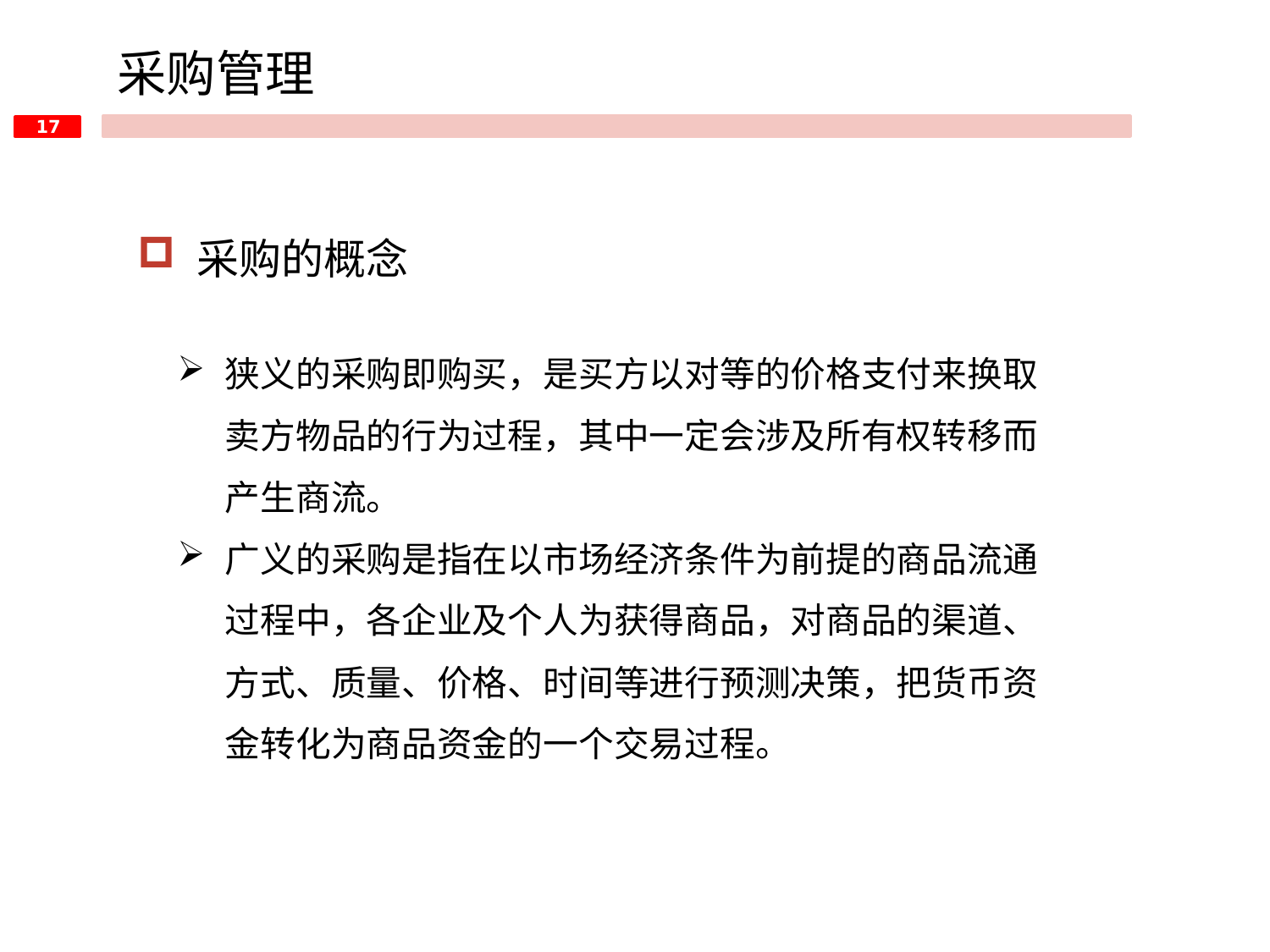

采购管理
17
 采购的概念
狭义的采购即购买，是买方以对等的价格支付来换取卖方物品的行为过程，其中一定会涉及所有权转移而产生商流。
广义的采购是指在以市场经济条件为前提的商品流通过程中，各企业及个人为获得商品，对商品的渠道、方式、质量、价格、时间等进行预测决策，把货币资金转化为商品资金的一个交易过程。